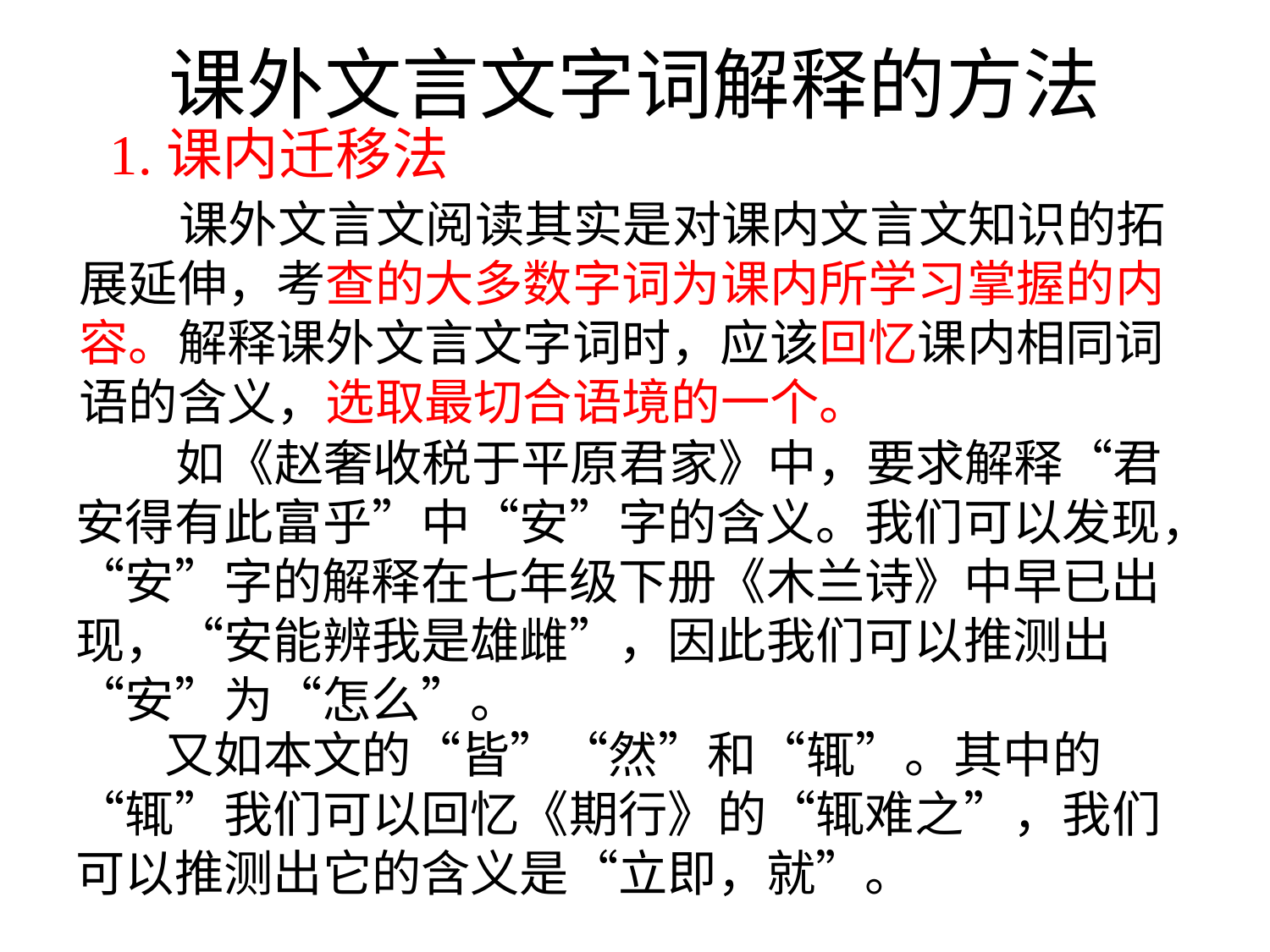

# 课外文言文字词解释的方法
1.课内迁移法
        课外文言文阅读其实是对课内文言文知识的拓展延伸，考查的大多数字词为课内所学习掌握的内容。解释课外文言文字词时，应该回忆课内相同词语的含义，选取最切合语境的一个。
        如《赵奢收税于平原君家》中，要求解释“君安得有此富乎”中“安”字的含义。我们可以发现，“安”字的解释在七年级下册《木兰诗》中早已出现，“安能辨我是雄雌”，因此我们可以推测出“安”为“怎么”。
       又如本文的“皆”“然”和“辄”。其中的“辄”我们可以回忆《期行》的“辄难之”，我们可以推测出它的含义是“立即，就”。